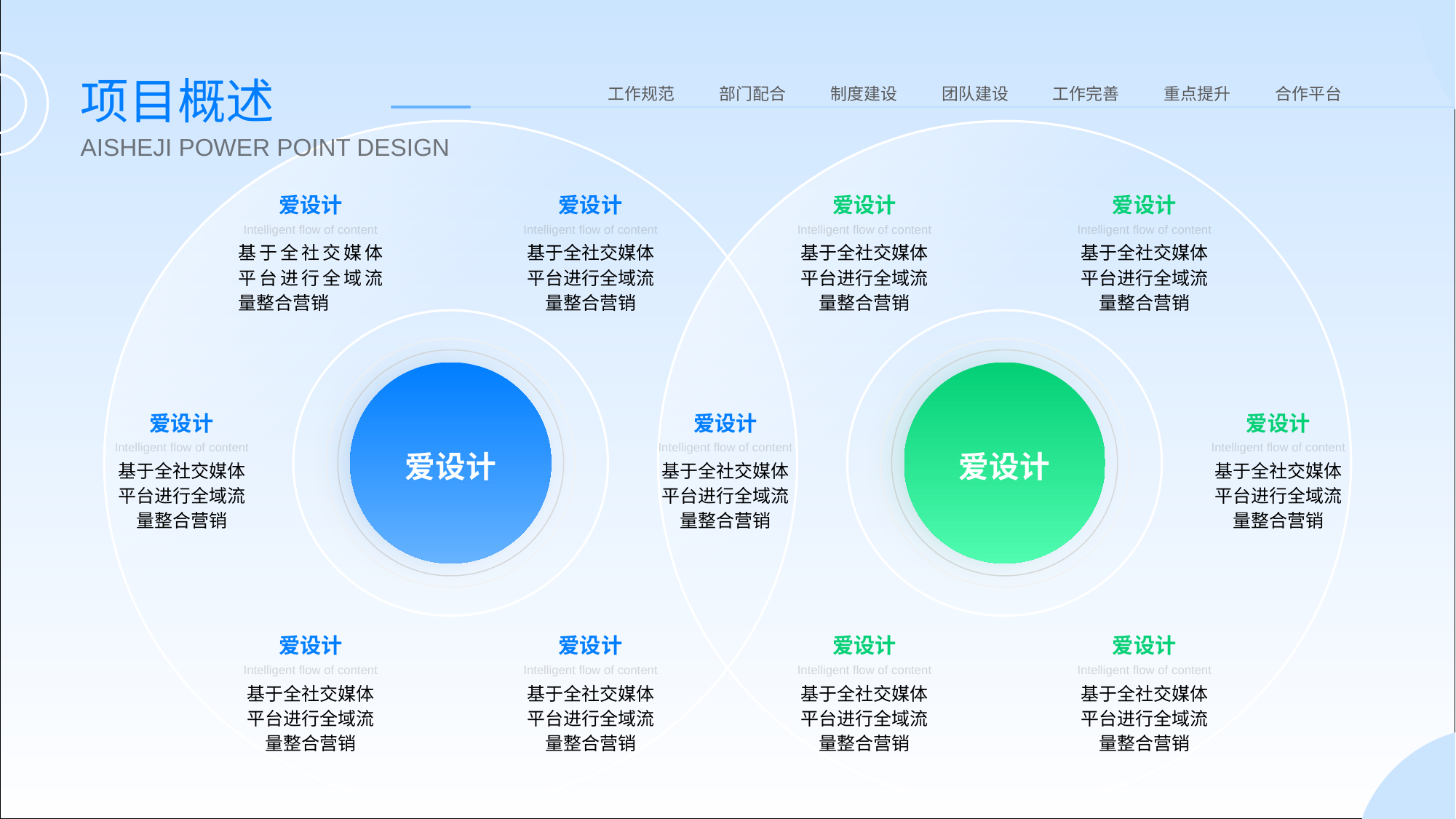

项目概述
工作规范
部门配合
制度建设
团队建设
工作完善
重点提升
合作平台

AISHEJI POWER POINT DESIGN
爱设计
爱设计
爱设计
爱设计
Intelligent flow of content
Intelligent flow of content
Intelligent flow of content
Intelligent flow of content
基于全社交媒体平台进行全域流量整合营销
基于全社交媒体平台进行全域流量整合营销
基于全社交媒体平台进行全域流量整合营销
基于全社交媒体平台进行全域流量整合营销

爱设计
爱设计
爱设计
爱设计
爱设计
Intelligent flow of content
Intelligent flow of content
Intelligent flow of content
基于全社交媒体平台进行全域流量整合营销
基于全社交媒体平台进行全域流量整合营销
基于全社交媒体平台进行全域流量整合营销
爱设计
爱设计
爱设计
爱设计
Intelligent flow of content
Intelligent flow of content
Intelligent flow of content
Intelligent flow of content
基于全社交媒体平台进行全域流量整合营销
基于全社交媒体平台进行全域流量整合营销
基于全社交媒体平台进行全域流量整合营销
基于全社交媒体平台进行全域流量整合营销